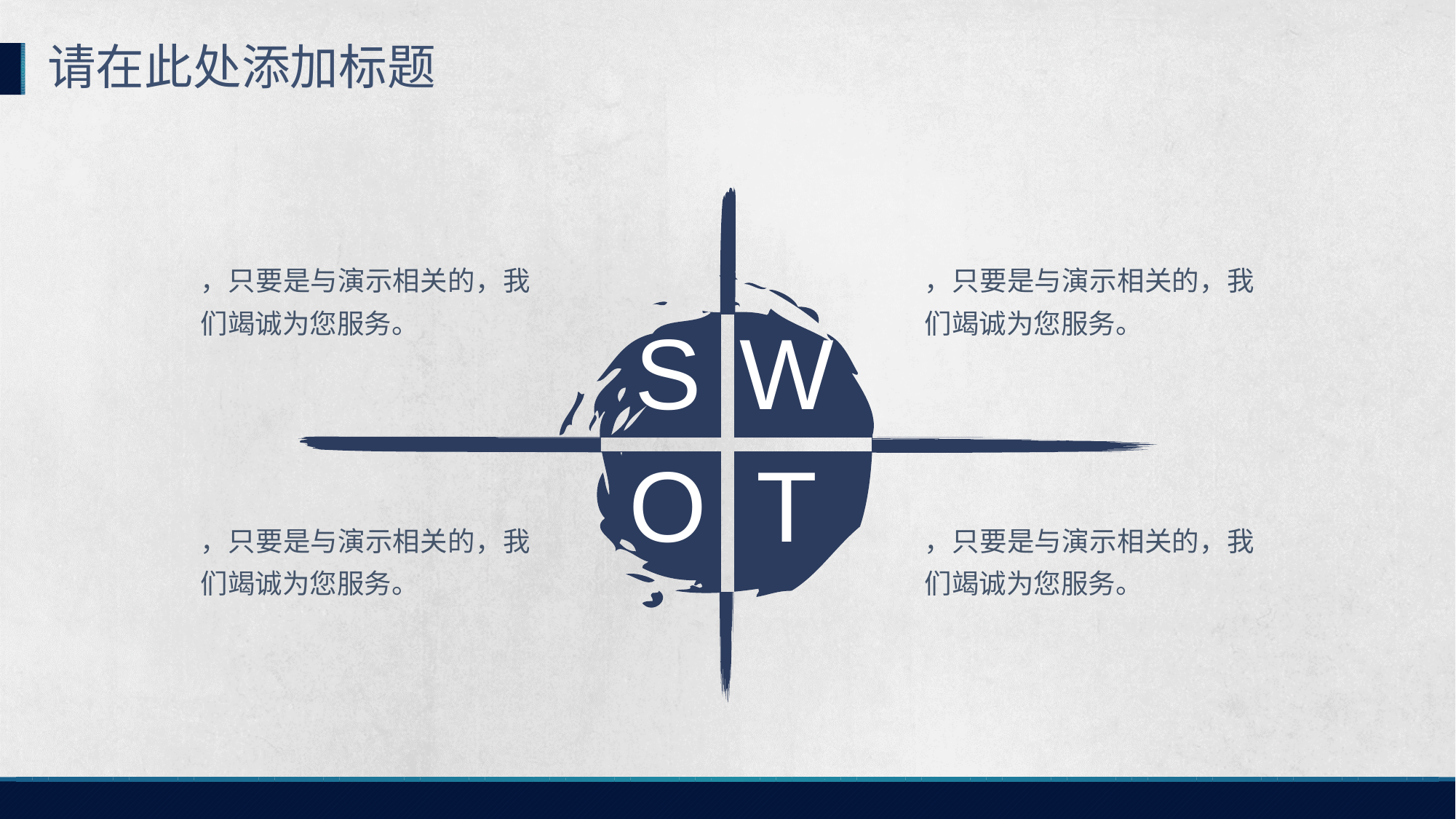

请在此处添加标题
，只要是与演示相关的，我们竭诚为您服务。
，只要是与演示相关的，我们竭诚为您服务。

S
W

O
T

，只要是与演示相关的，我们竭诚为您服务。
，只要是与演示相关的，我们竭诚为您服务。